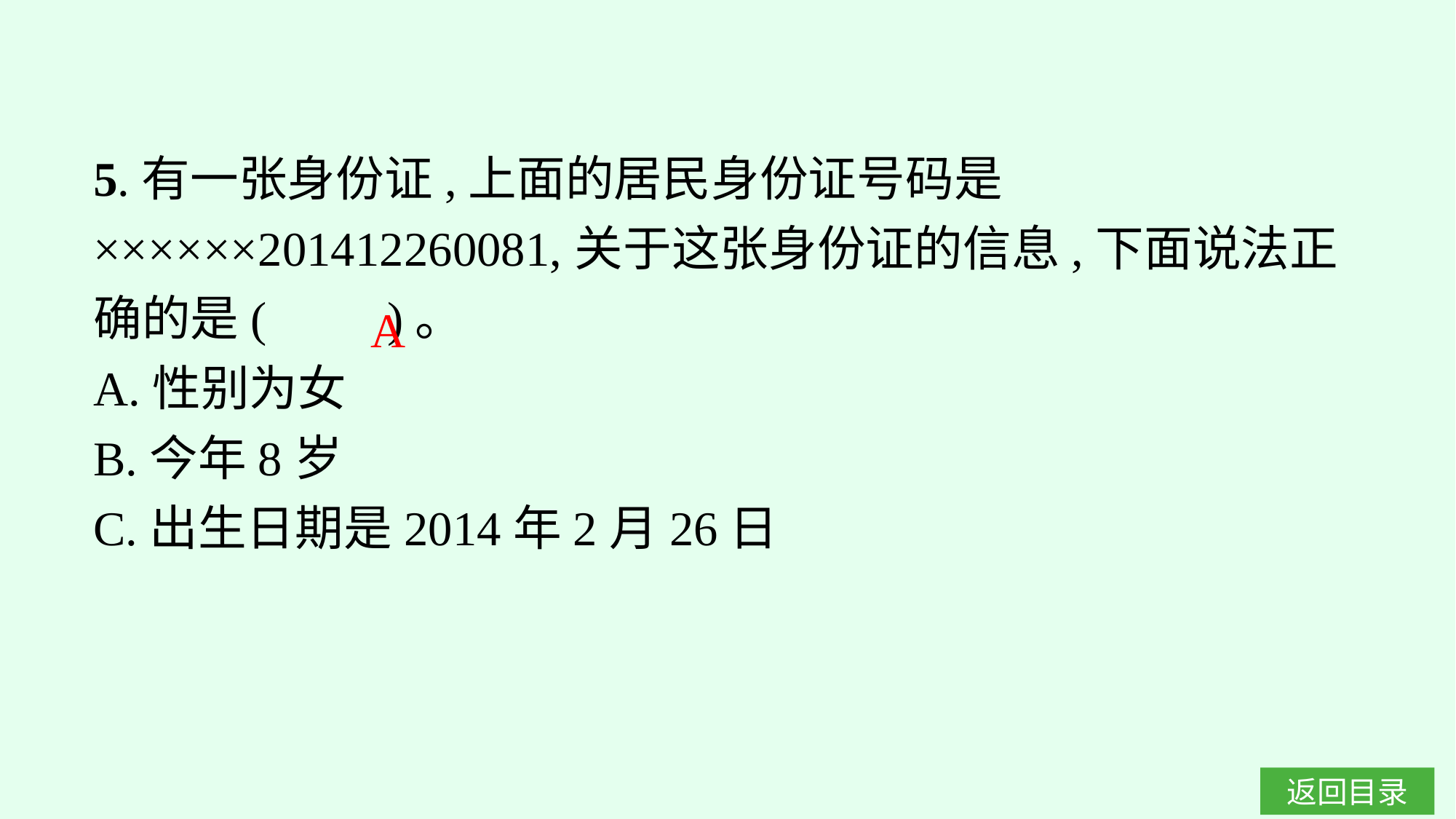

5.有一张身份证,上面的居民身份证号码是××××××201412260081,关于这张身份证的信息,下面说法正确的是(　　)。
A.性别为女
B.今年8岁
C.出生日期是2014年2月26日
A